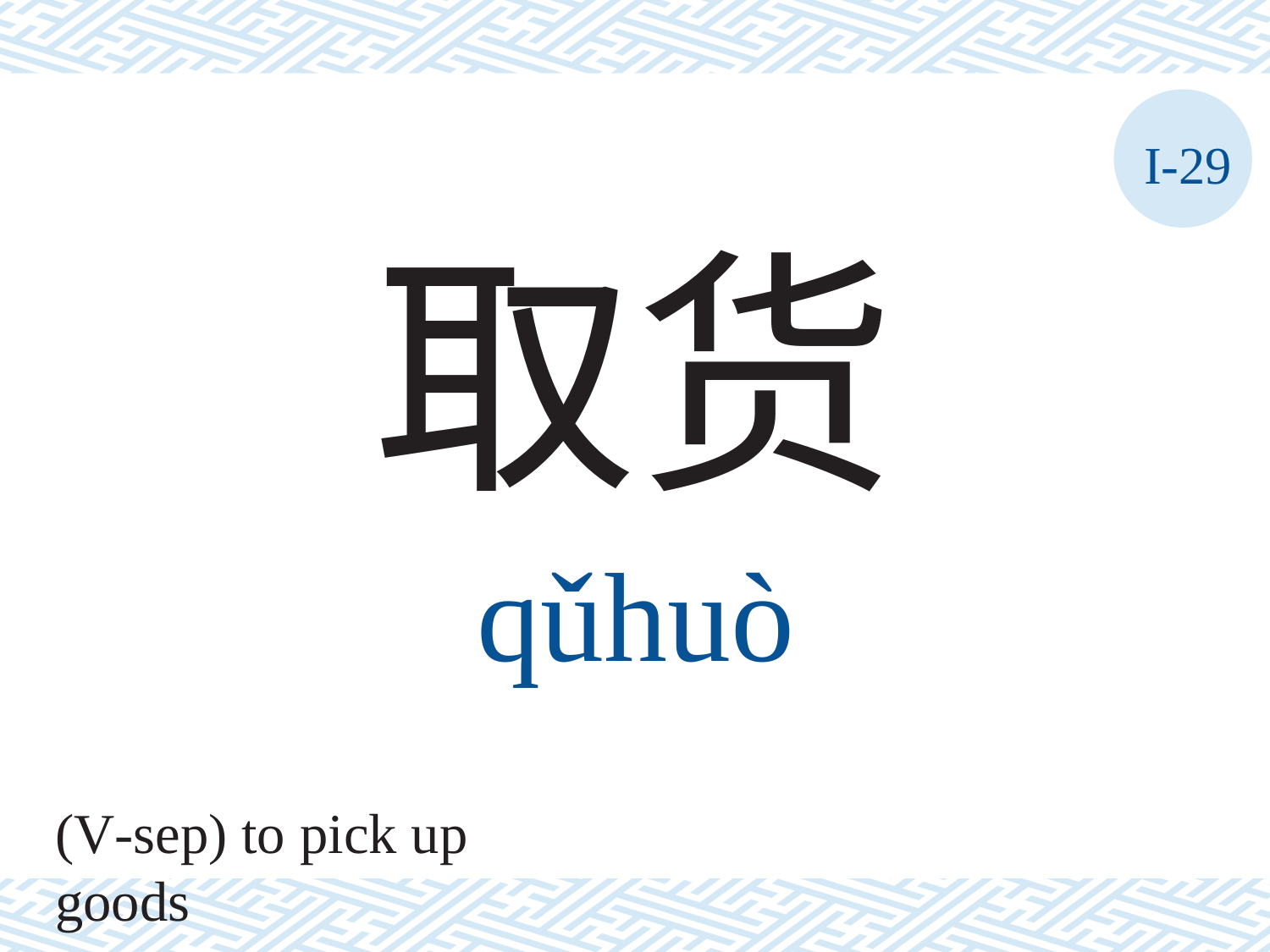

I-29
取货
qǔhuò
(V-sep) to pick up goods